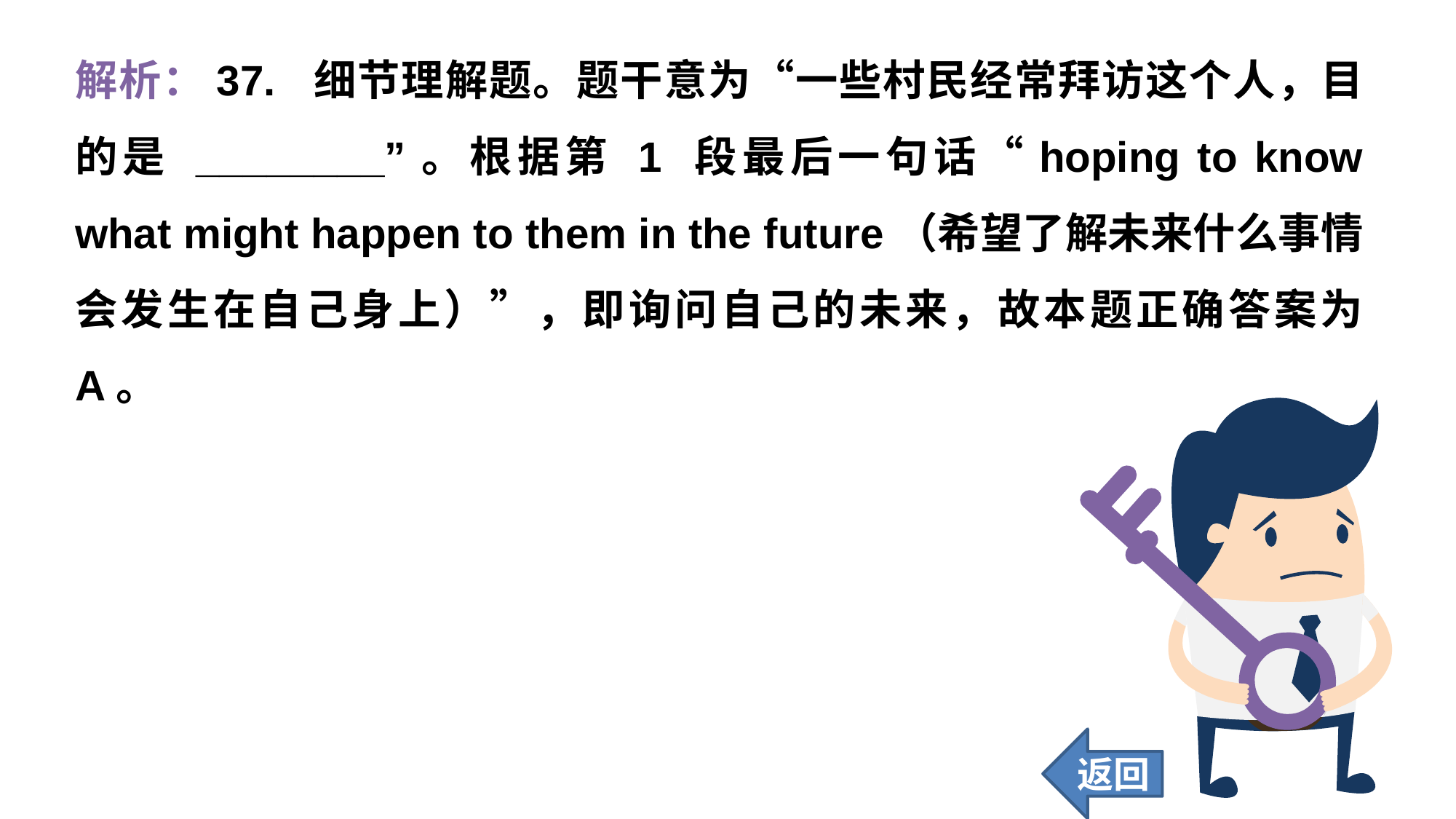

解析：37.  细节理解题。题干意为“一些村民经常拜访这个人，目的是 ________”。根据第 1 段最后一句话“hoping to know what might happen to them in the future（希望了解未来什么事情会发生在自己身上）”，即询问自己的未来，故本题正确答案为 A。

返回
327